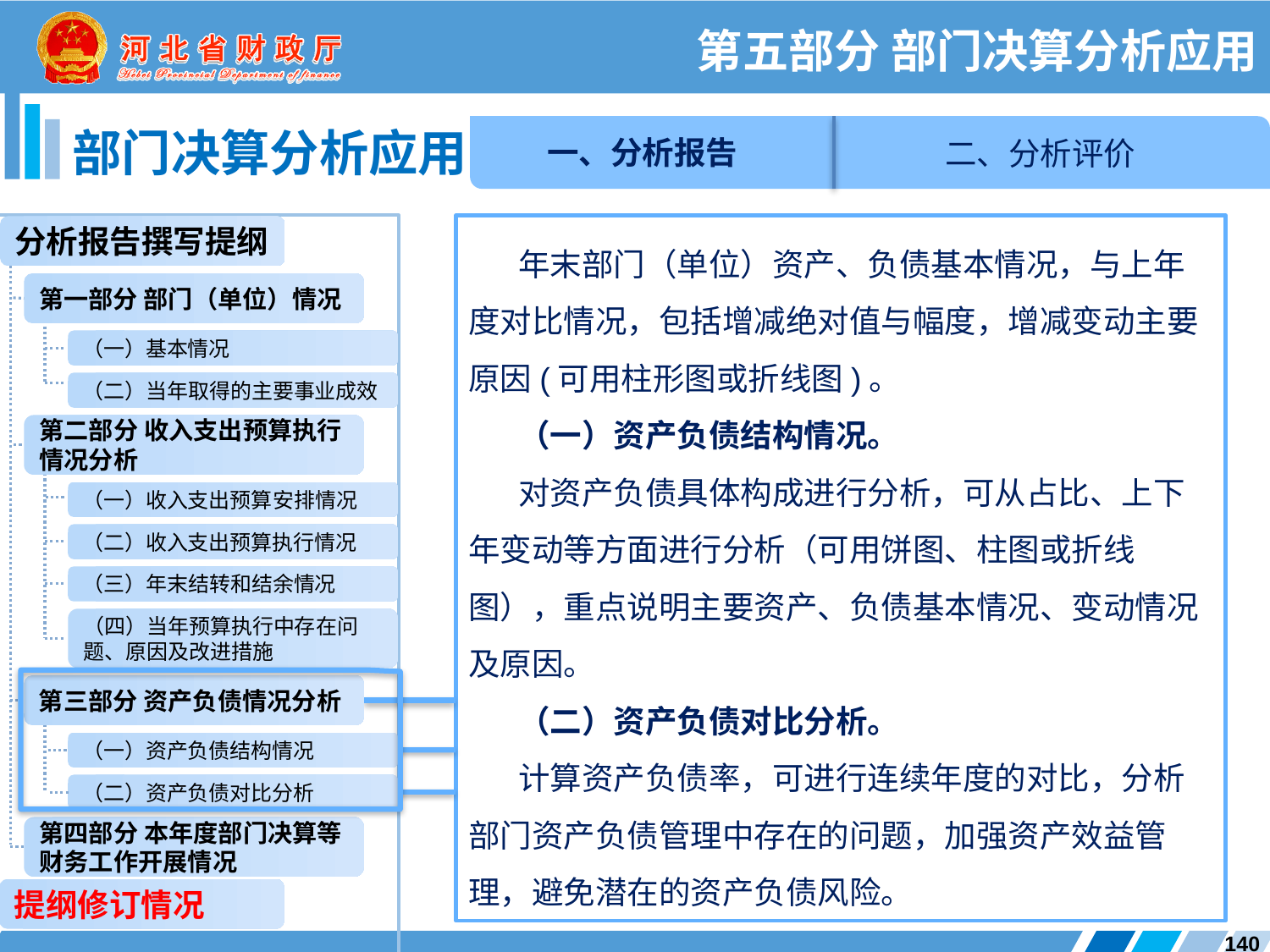

第五部分 部门决算分析应用

一、分析报告
二、分析评价
部门决算分析应用

年末部门（单位）资产、负债基本情况，与上年度对比情况，包括增减绝对值与幅度，增减变动主要原因(可用柱形图或折线图)。
（一）资产负债结构情况。
对资产负债具体构成进行分析，可从占比、上下年变动等方面进行分析（可用饼图、柱图或折线图），重点说明主要资产、负债基本情况、变动情况及原因。
（二）资产负债对比分析。
计算资产负债率，可进行连续年度的对比，分析部门资产负债管理中存在的问题，加强资产效益管理，避免潜在的资产负债风险。
分析报告撰写提纲
第一部分 部门（单位）情况
（一）基本情况
（二）当年取得的主要事业成效
第二部分 收入支出预算执行情况分析
（一）收入支出预算安排情况
（二）收入支出预算执行情况
（三）年末结转和结余情况
（四）当年预算执行中存在问题、原因及改进措施
第三部分 资产负债情况分析
（一）资产负债结构情况
（二）资产负债对比分析
第四部分 本年度部门决算等财务工作开展情况
提纲修订情况

140